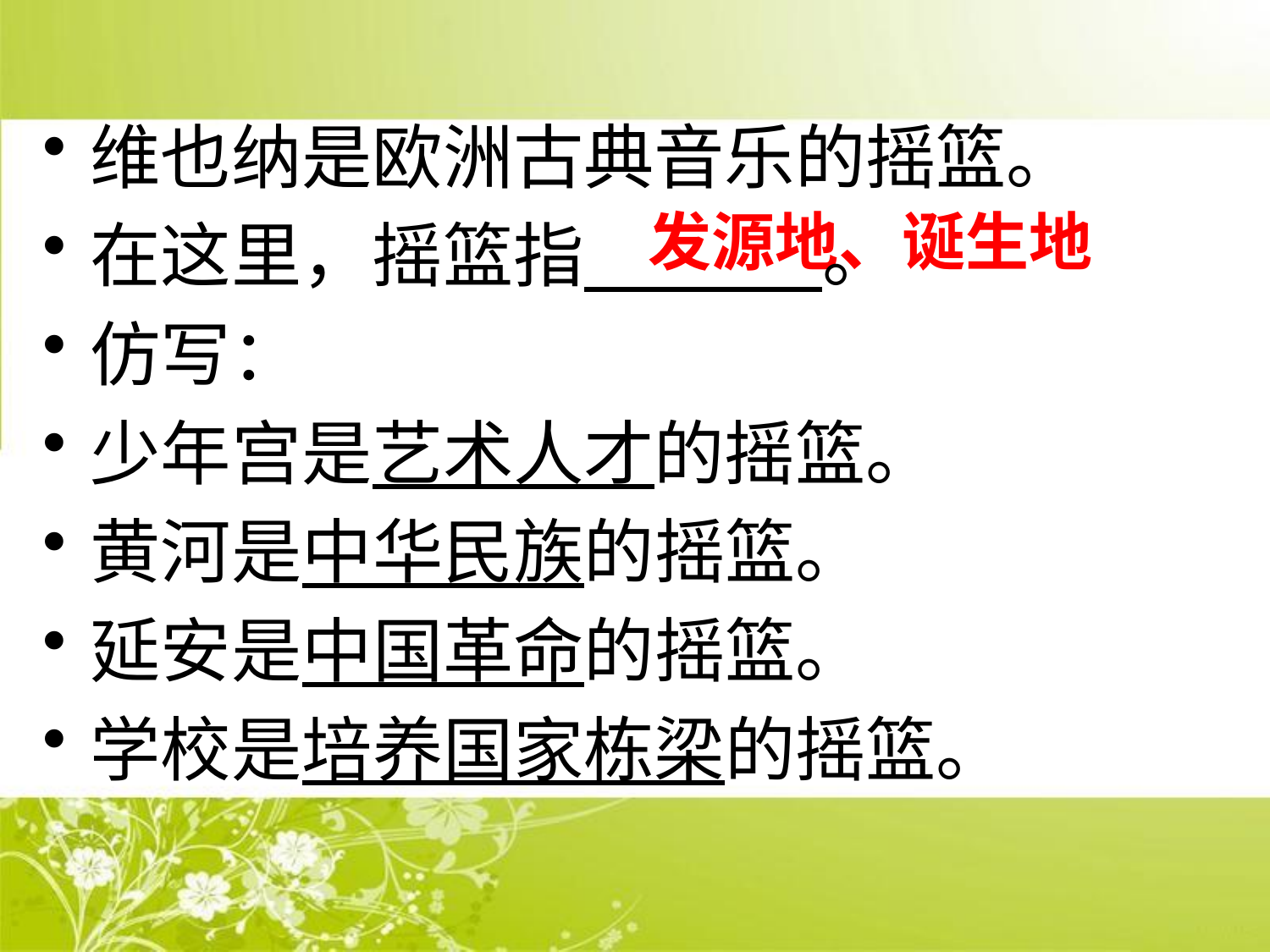

维也纳是欧洲古典音乐的摇篮。
在这里，摇篮指               。
仿写：
少年宫是艺术人才的摇篮。
黄河是中华民族的摇篮。
延安是中国革命的摇篮。
学校是培养国家栋梁的摇篮。
# 发源地、诞生地